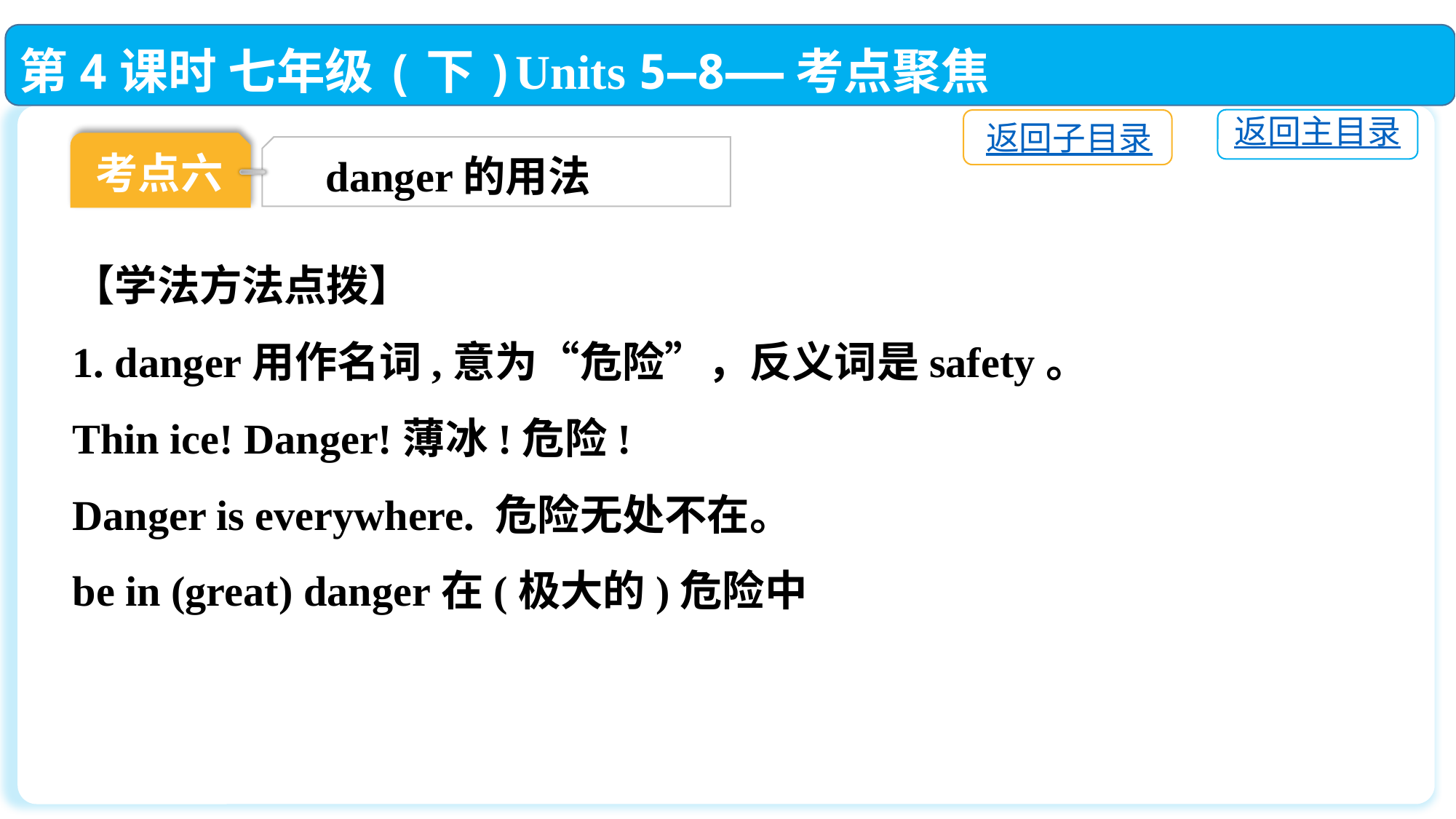

第4课时 七年级(下)Units 5—8——考点聚焦

返回主目录

返回子目录
考点六
danger的用法

【学法方法点拨】
1. danger用作名词,意为“危险”，反义词是safety。
Thin ice! Danger!薄冰!危险!
Danger is everywhere. 危险无处不在。
be in (great) danger在(极大的)危险中